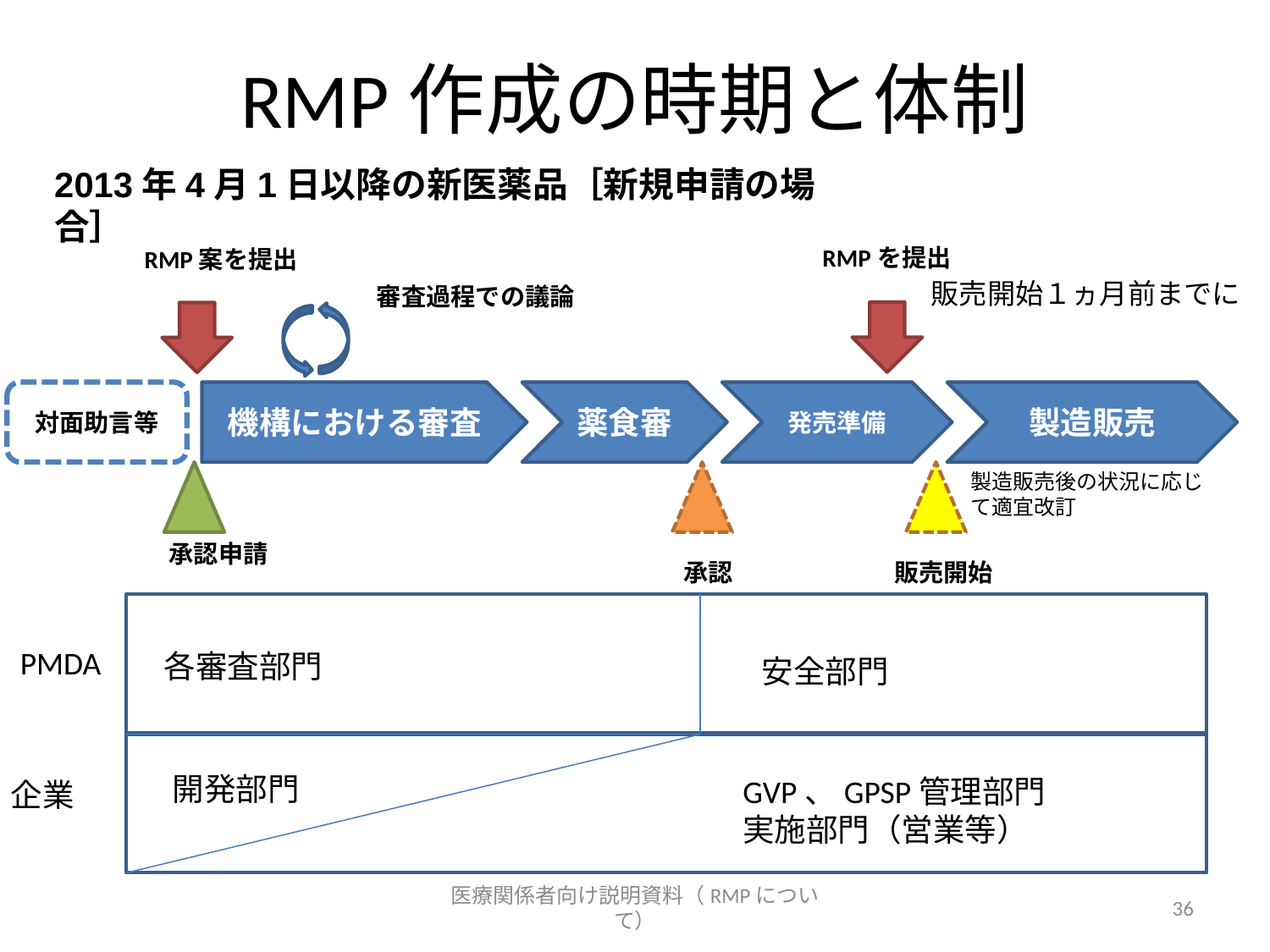

RMP作成の時期と体制
2013年4月1日以降の新医薬品［新規申請の場合］
RMPを提出
RMP案を提出
販売開始１ヵ月前までに
審査過程での議論

対面助言等
機構における審査
薬食審
発売準備
製造販売

製造販売後の状況に応じて適宜改訂
承認申請
承認
販売開始

PMDA
各審査部門
安全部門

開発部門
GVP、GPSP管理部門
実施部門（営業等）
企業
医療関係者向け説明資料（RMPについて）
36